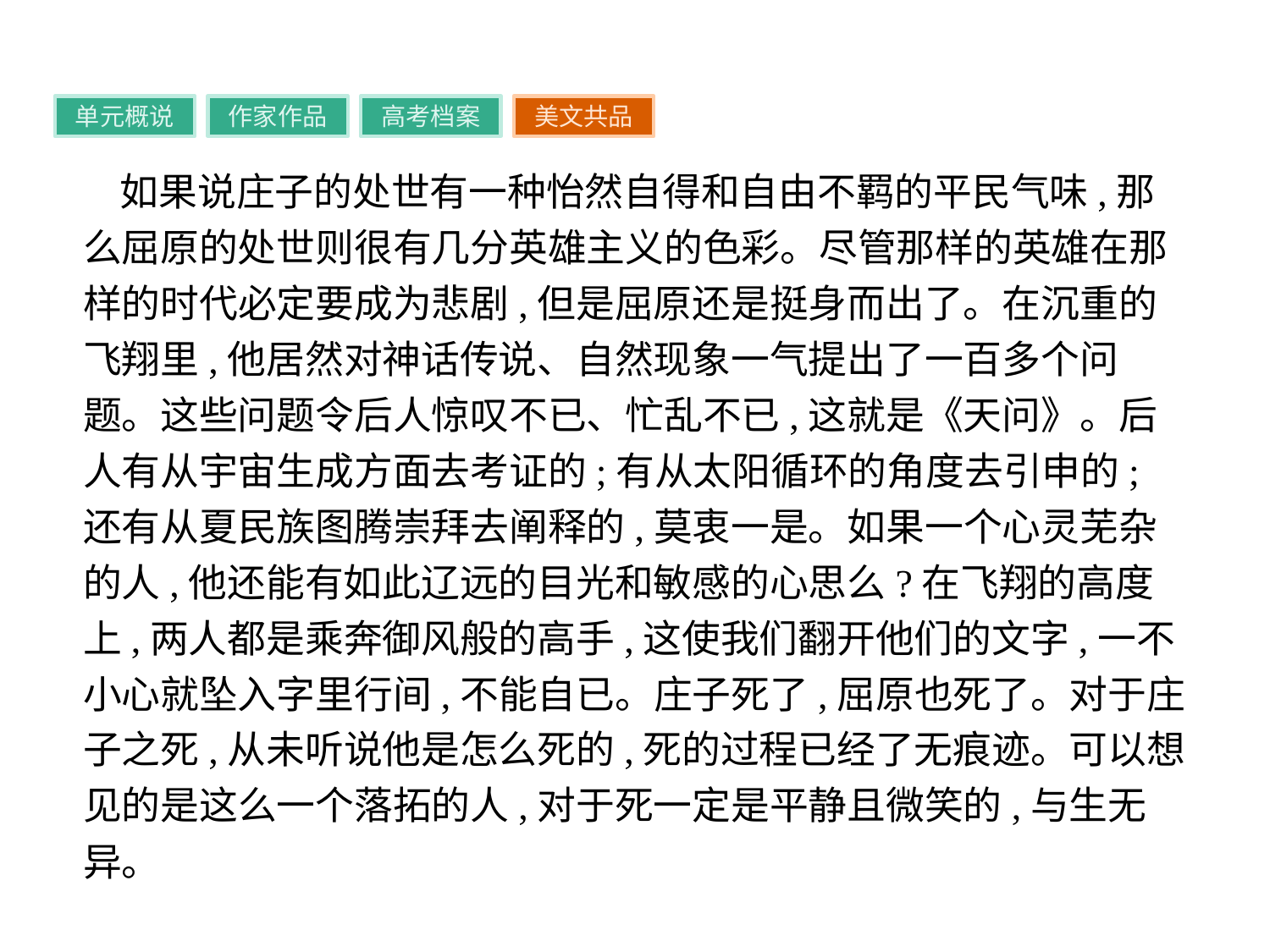

单元概说
作家作品
高考档案
美文共品
如果说庄子的处世有一种怡然自得和自由不羁的平民气味,那么屈原的处世则很有几分英雄主义的色彩。尽管那样的英雄在那样的时代必定要成为悲剧,但是屈原还是挺身而出了。在沉重的飞翔里,他居然对神话传说、自然现象一气提出了一百多个问题。这些问题令后人惊叹不已、忙乱不已,这就是《天问》。后人有从宇宙生成方面去考证的;有从太阳循环的角度去引申的;还有从夏民族图腾崇拜去阐释的,莫衷一是。如果一个心灵芜杂的人,他还能有如此辽远的目光和敏感的心思么?在飞翔的高度上,两人都是乘奔御风般的高手,这使我们翻开他们的文字,一不小心就坠入字里行间,不能自已。庄子死了,屈原也死了。对于庄子之死,从未听说他是怎么死的,死的过程已经了无痕迹。可以想见的是这么一个落拓的人,对于死一定是平静且微笑的,与生无异。